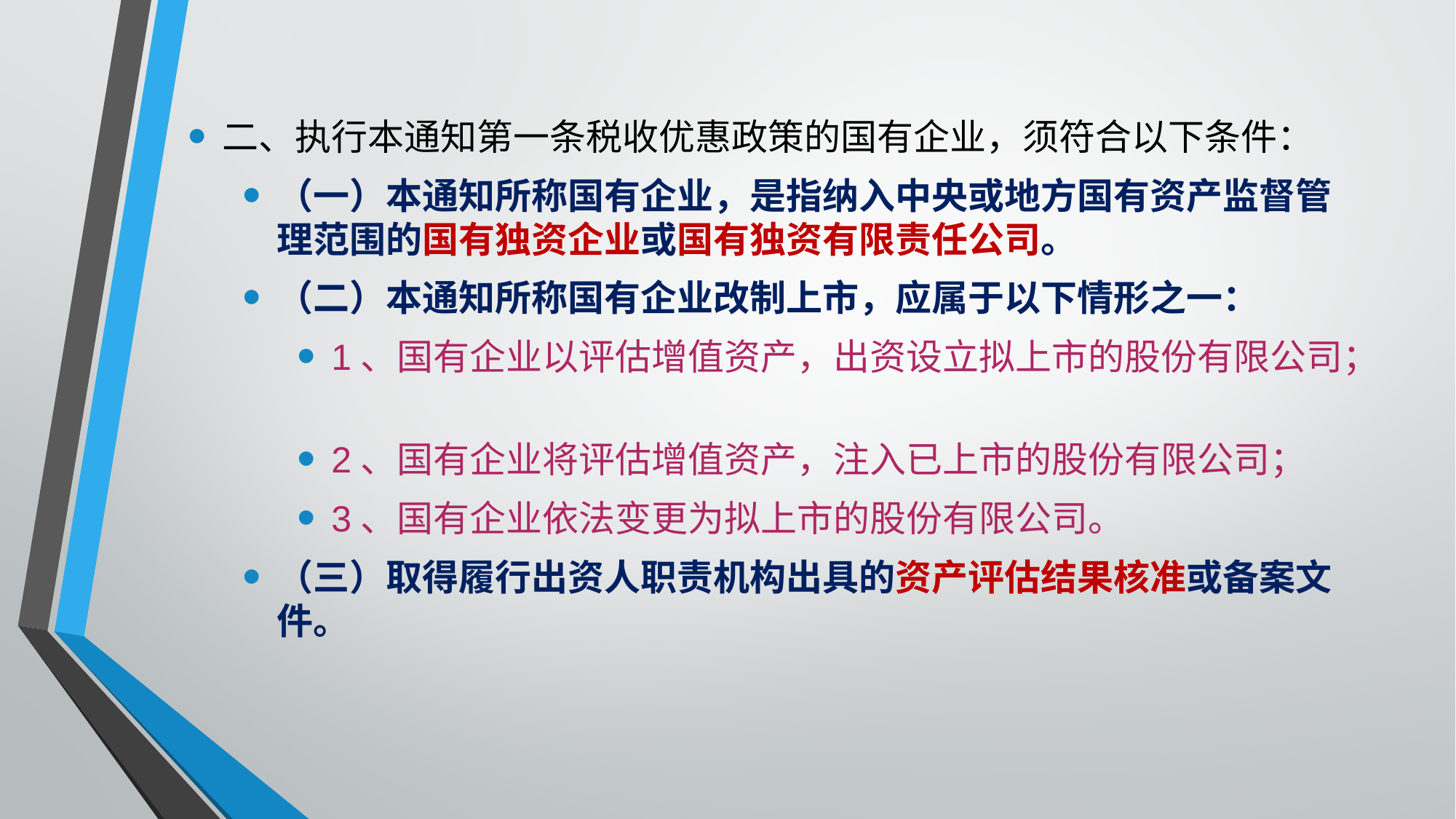

二、执行本通知第一条税收优惠政策的国有企业，须符合以下条件：
（一）本通知所称国有企业，是指纳入中央或地方国有资产监督管理范围的国有独资企业或国有独资有限责任公司。
（二）本通知所称国有企业改制上市，应属于以下情形之一：
1、国有企业以评估增值资产，出资设立拟上市的股份有限公司；
2、国有企业将评估增值资产，注入已上市的股份有限公司；
3、国有企业依法变更为拟上市的股份有限公司。
（三）取得履行出资人职责机构出具的资产评估结果核准或备案文件。